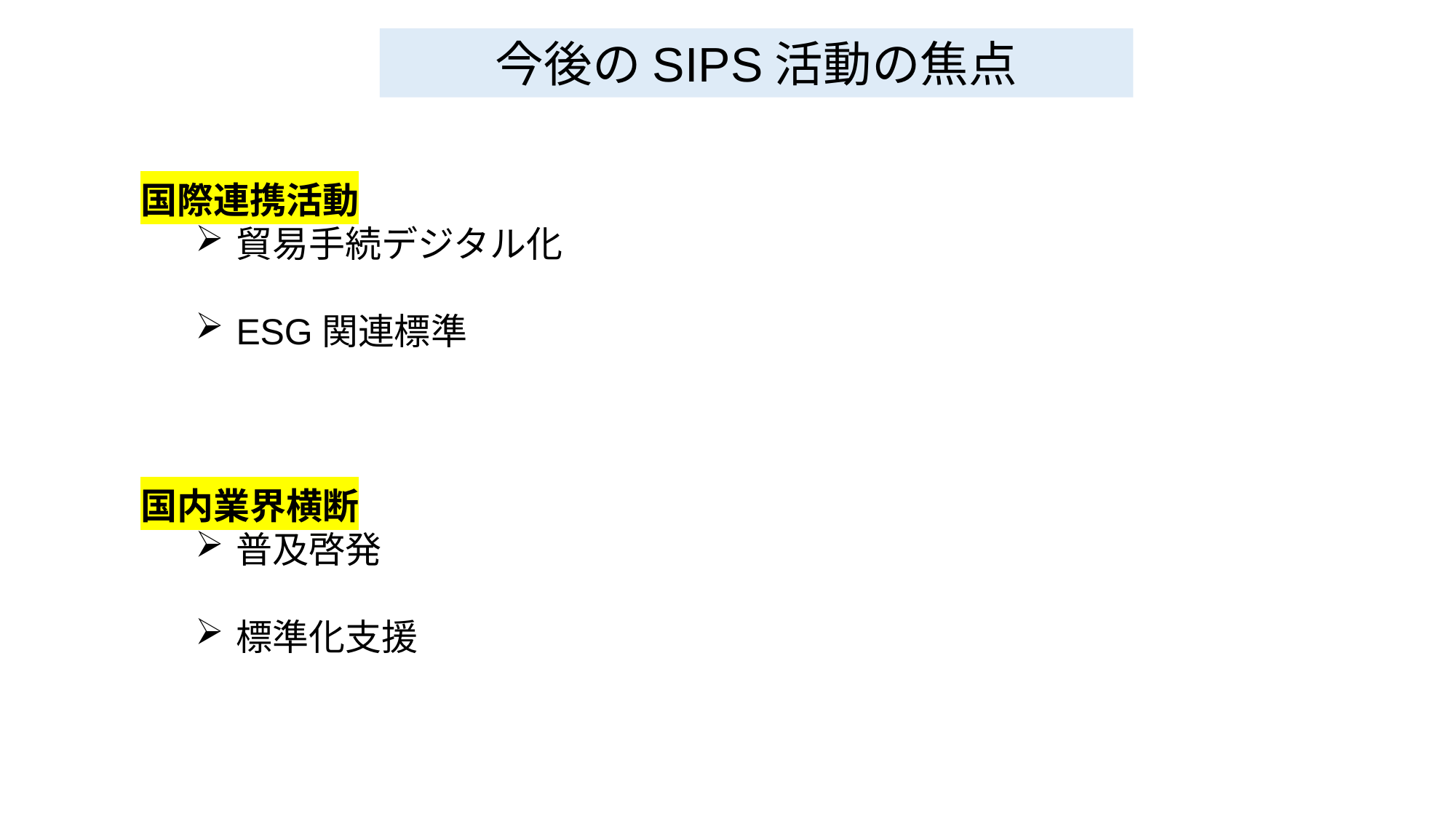

今後のSIPS活動の焦点
国際連携活動
貿易手続デジタル化

ESG関連標準

国内業界横断
普及啓発

標準化支援